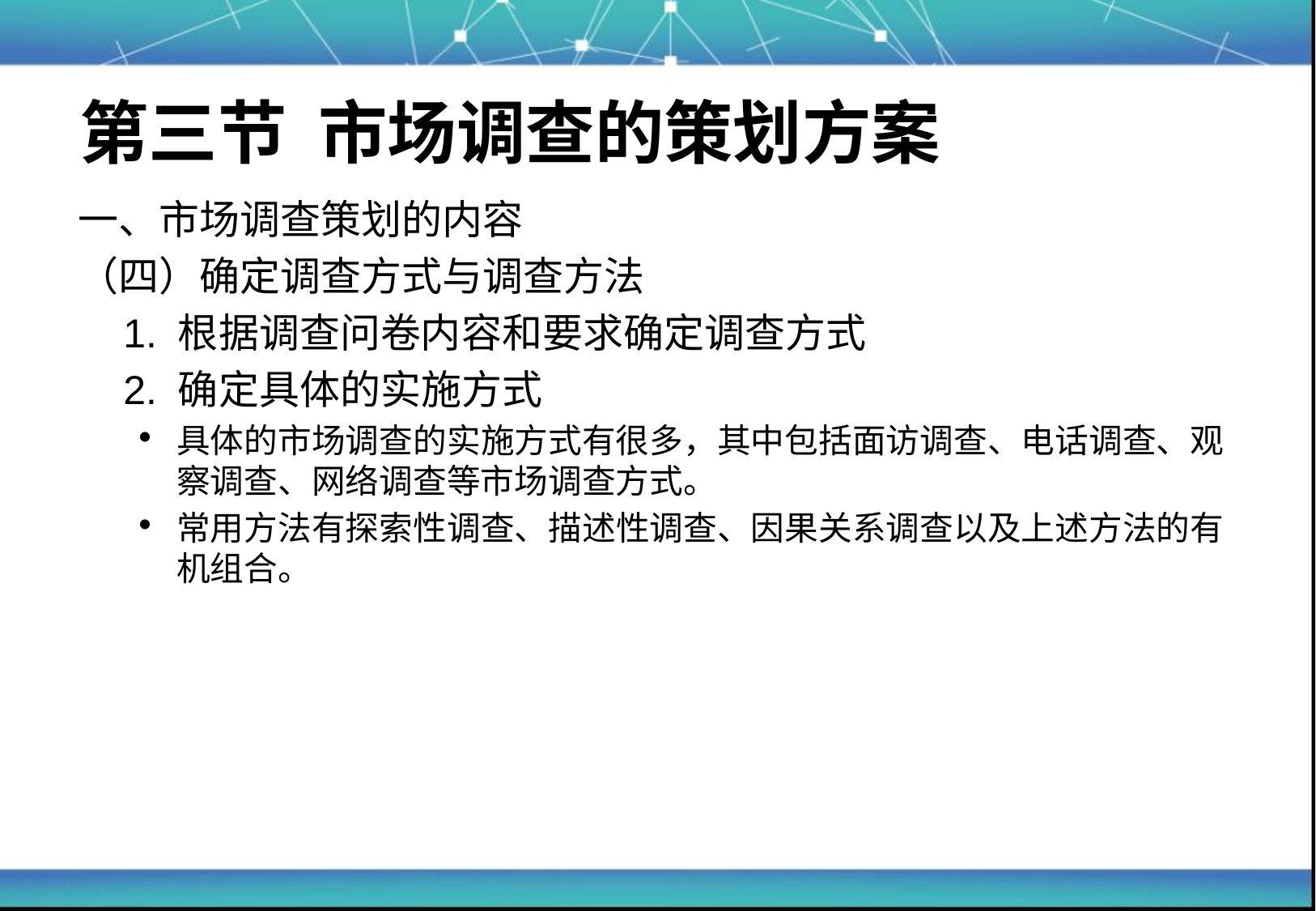

# 第三节  市场调查的策划方案
一、市场调查策划的内容
（四）确定调查方式与调查方法
    1. 根据调查问卷内容和要求确定调查方式
    2. 确定具体的实施方式
具体的市场调查的实施方式有很多，其中包括面访调查、电话调查、观察调查、网络调查等市场调查方式。
常用方法有探索性调查、描述性调查、因果关系调查以及上述方法的有机组合。